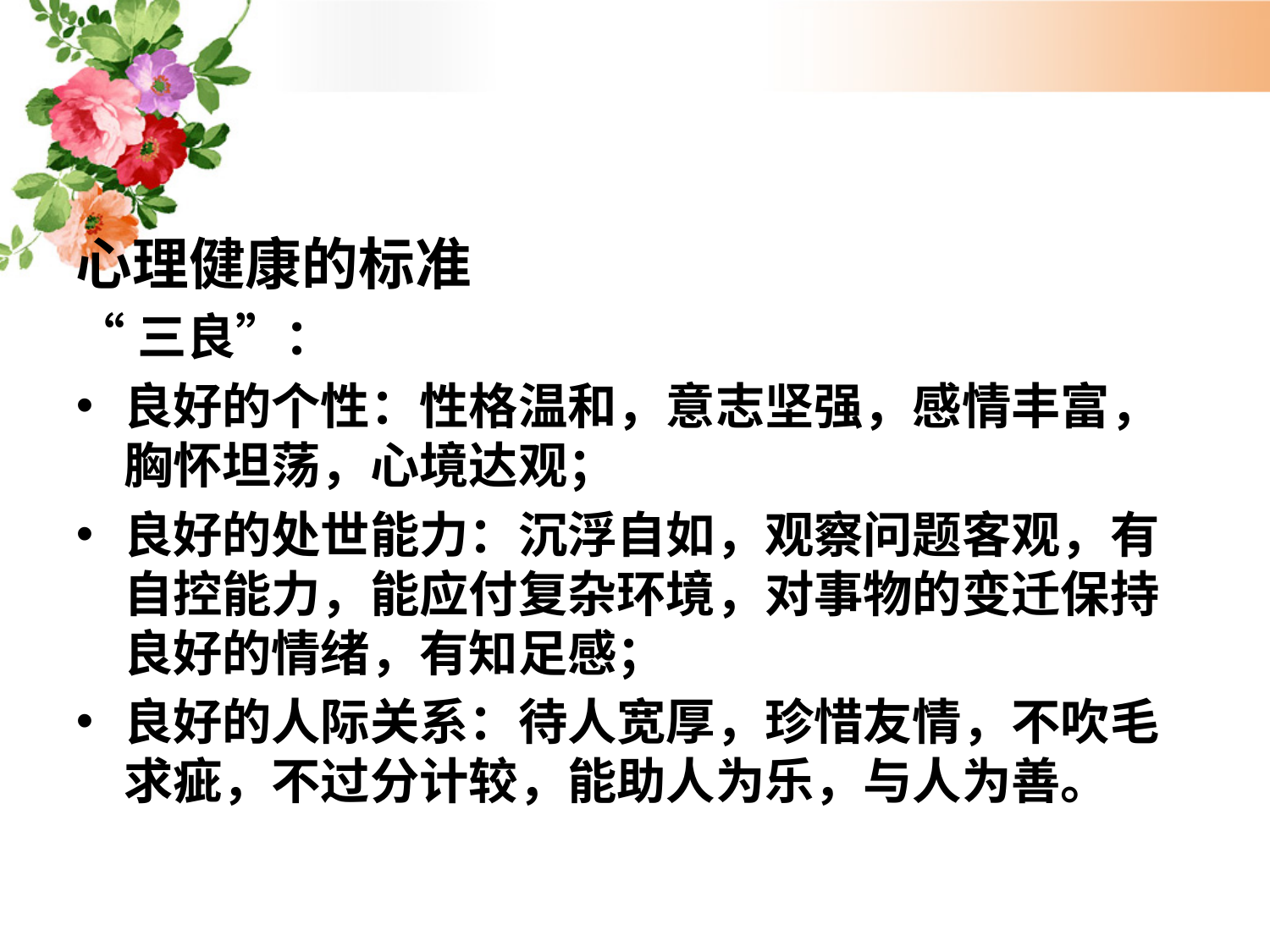

#
心理健康的标准
“三良”：
良好的个性：性格温和，意志坚强，感情丰富，胸怀坦荡，心境达观；
良好的处世能力：沉浮自如，观察问题客观，有自控能力，能应付复杂环境，对事物的变迁保持良好的情绪，有知足感；
良好的人际关系：待人宽厚，珍惜友情，不吹毛求疵，不过分计较，能助人为乐，与人为善。